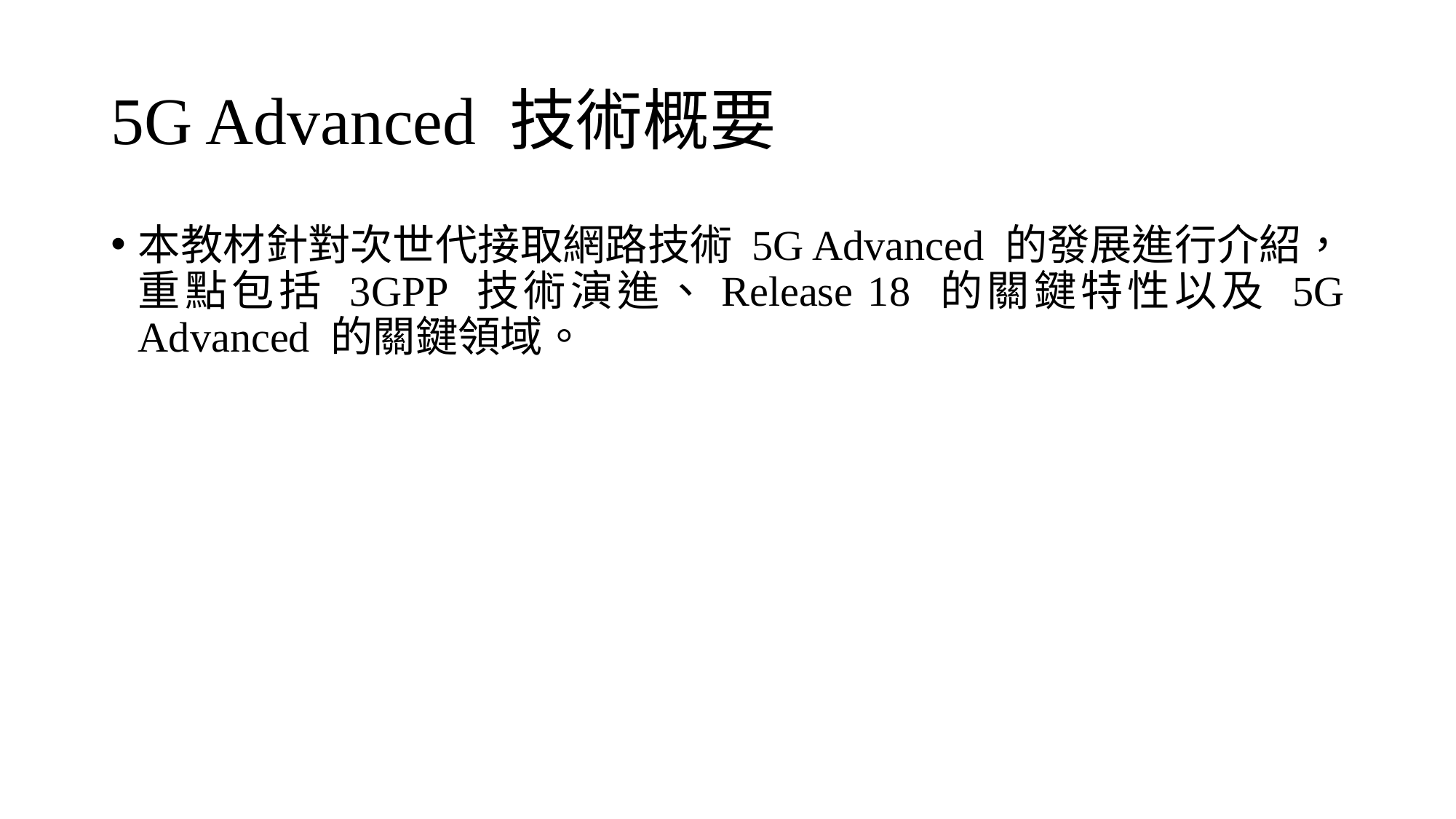

# 5G Advanced 技術概要
本教材針對次世代接取網路技術 5G Advanced 的發展進行介紹，重點包括 3GPP 技術演進、Release 18 的關鍵特性以及 5G Advanced 的關鍵領域。